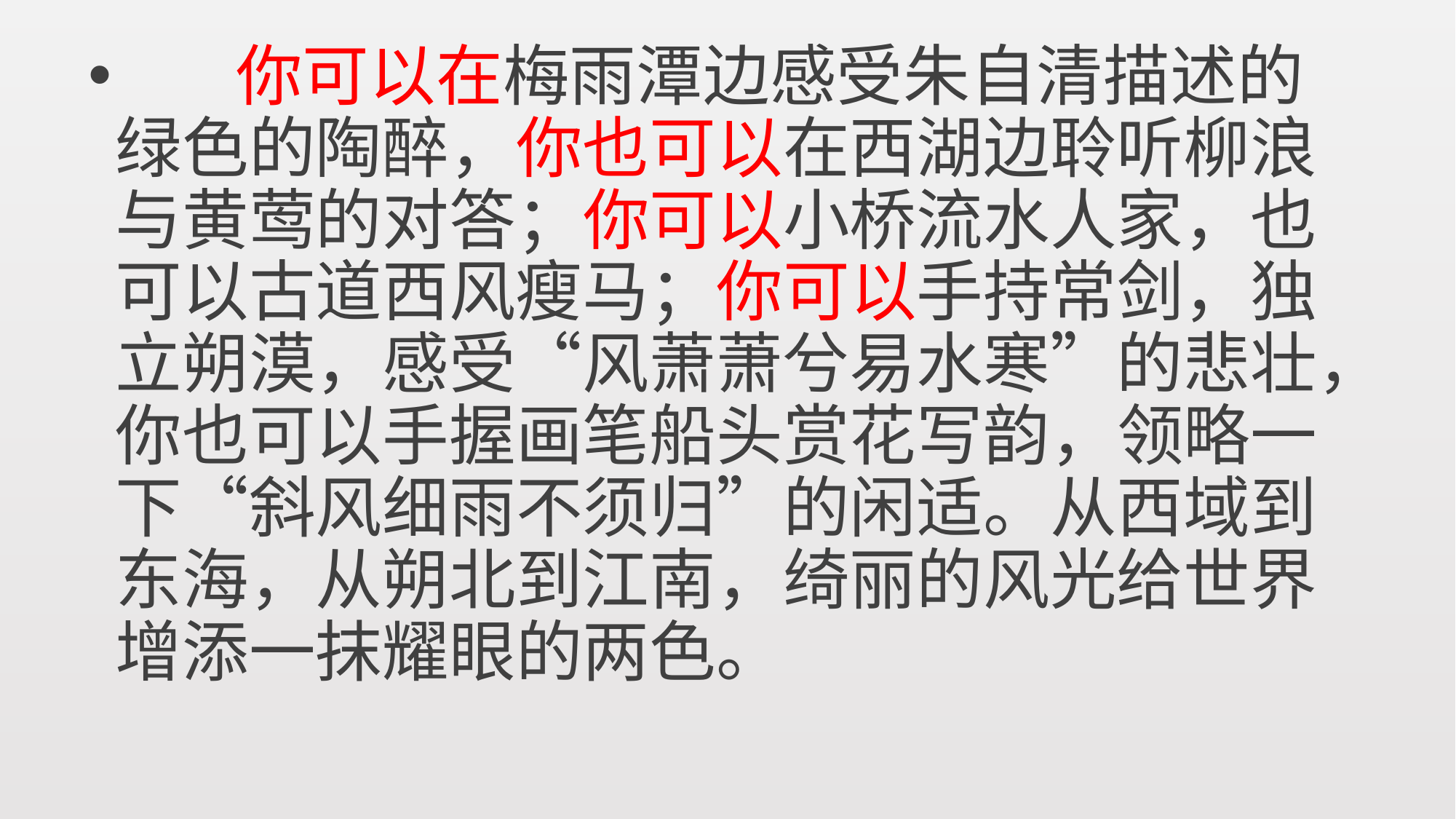

你可以在梅雨潭边感受朱自清描述的绿色的陶醉，你也可以在西湖边聆听柳浪与黄莺的对答；你可以小桥流水人家，也可以古道西风瘦马；你可以手持常剑，独立朔漠，感受“风萧萧兮易水寒”的悲壮，你也可以手握画笔船头赏花写韵，领略一下“斜风细雨不须归”的闲适。从西域到东海，从朔北到江南，绮丽的风光给世界增添一抹耀眼的两色。